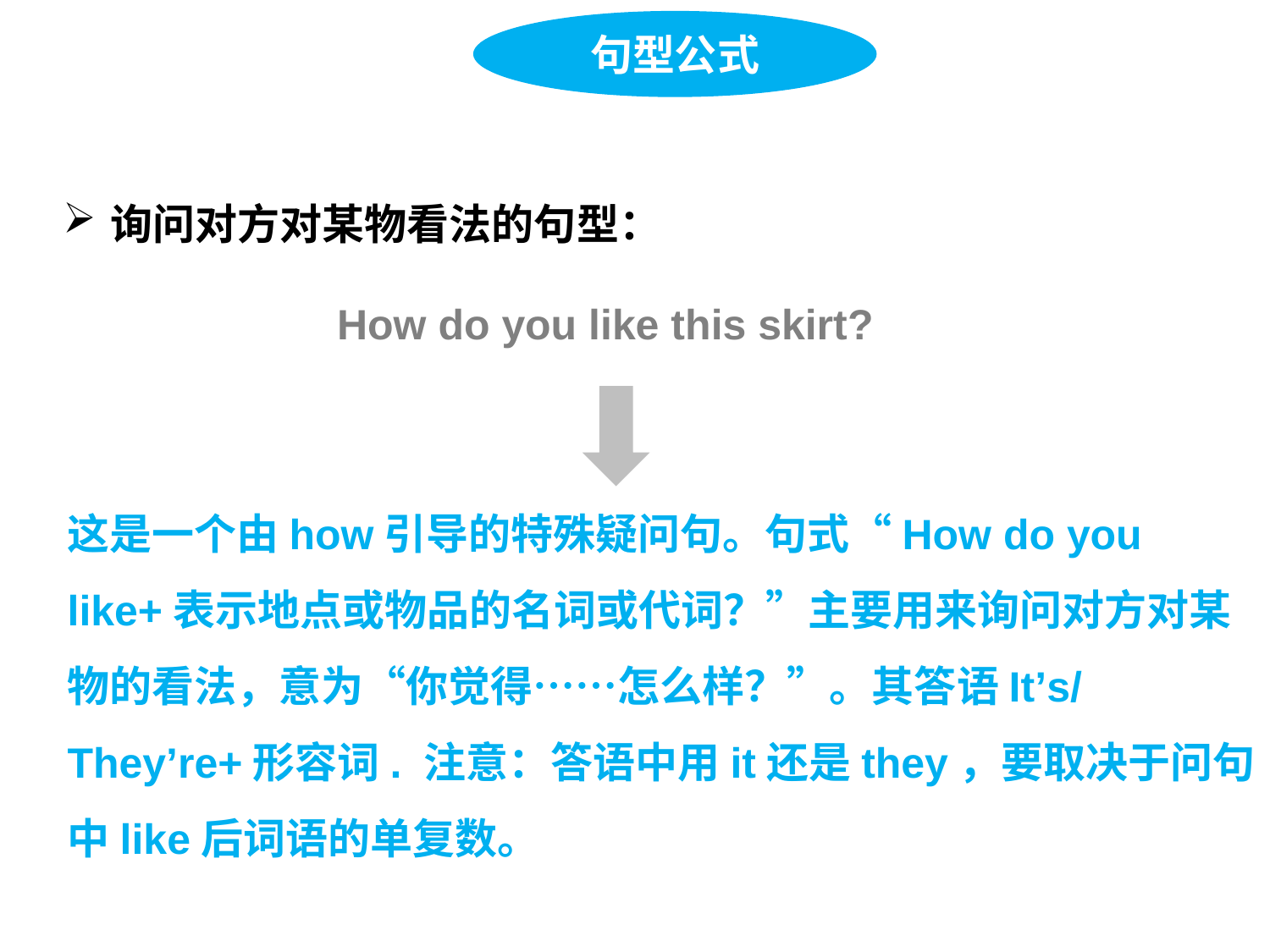

句型公式
询问对方对某物看法的句型：
How do you like this skirt?

这是一个由how引导的特殊疑问句。句式“How do you
like+表示地点或物品的名词或代词？”主要用来询问对方对某物的看法，意为“你觉得……怎么样？”。其答语It’s/
They’re+形容词. 注意：答语中用it还是they，要取决于问句
中like后词语的单复数。